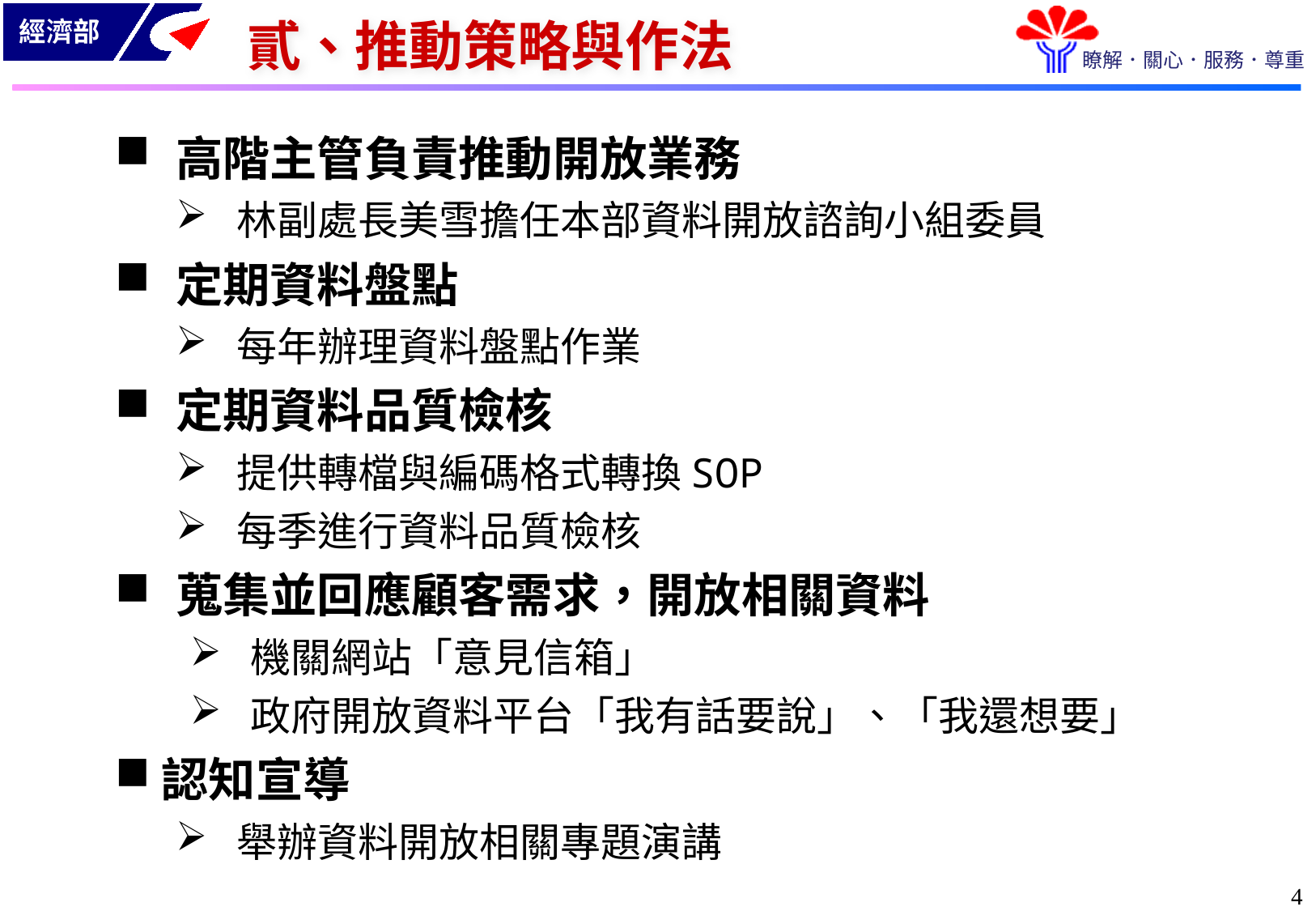

貳、推動策略與作法
高階主管負責推動開放業務
林副處長美雪擔任本部資料開放諮詢小組委員
定期資料盤點
每年辦理資料盤點作業
定期資料品質檢核
提供轉檔與編碼格式轉換SOP
每季進行資料品質檢核
蒐集並回應顧客需求，開放相關資料
機關網站「意見信箱」
政府開放資料平台「我有話要說」、「我還想要」
認知宣導
舉辦資料開放相關專題演講
4